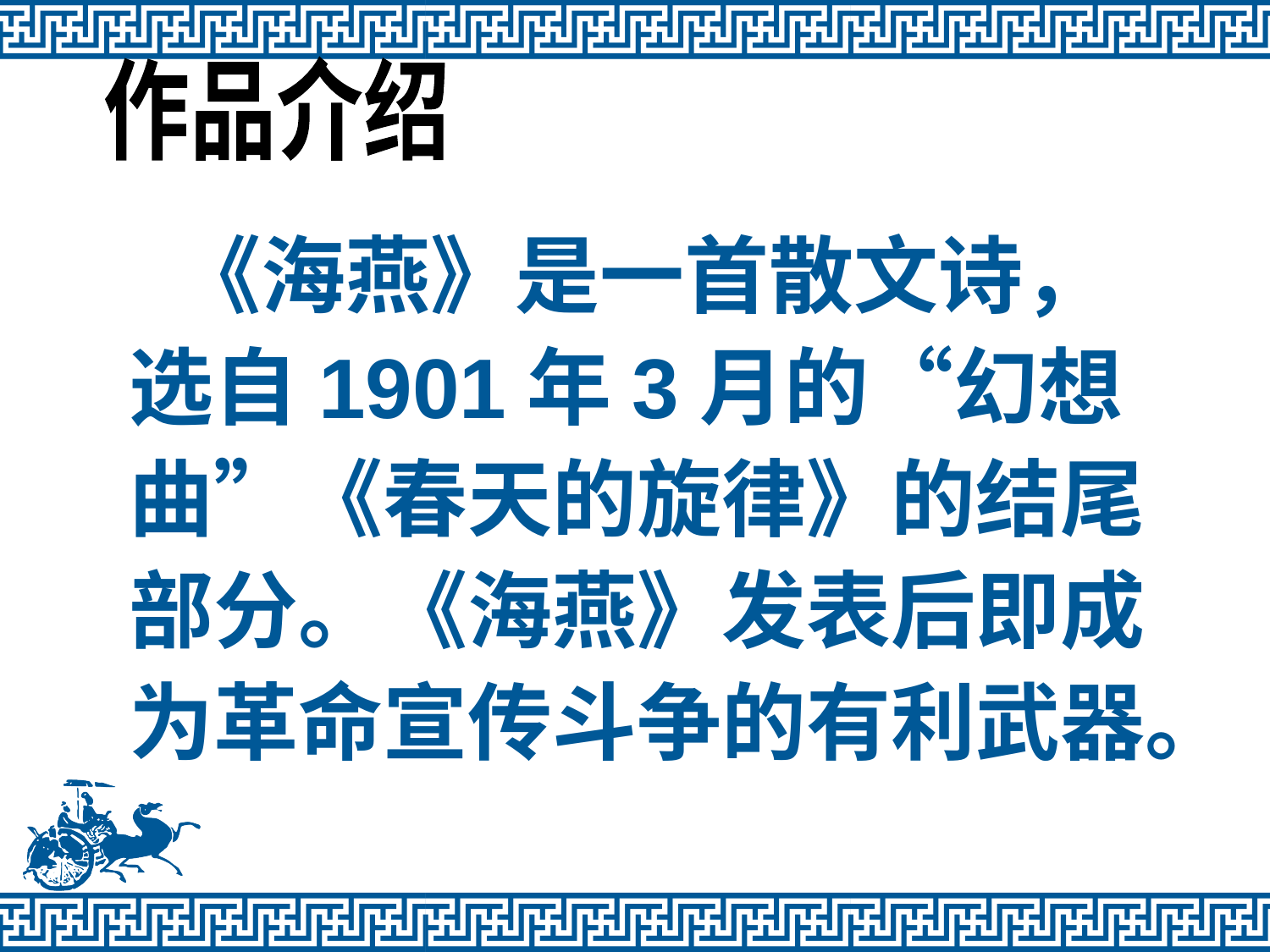

作品介绍
# 《海燕》是一首散文诗，选自1901年3月的“幻想曲”《春天的旋律》的结尾部分。《海燕》发表后即成为革命宣传斗争的有利武器。